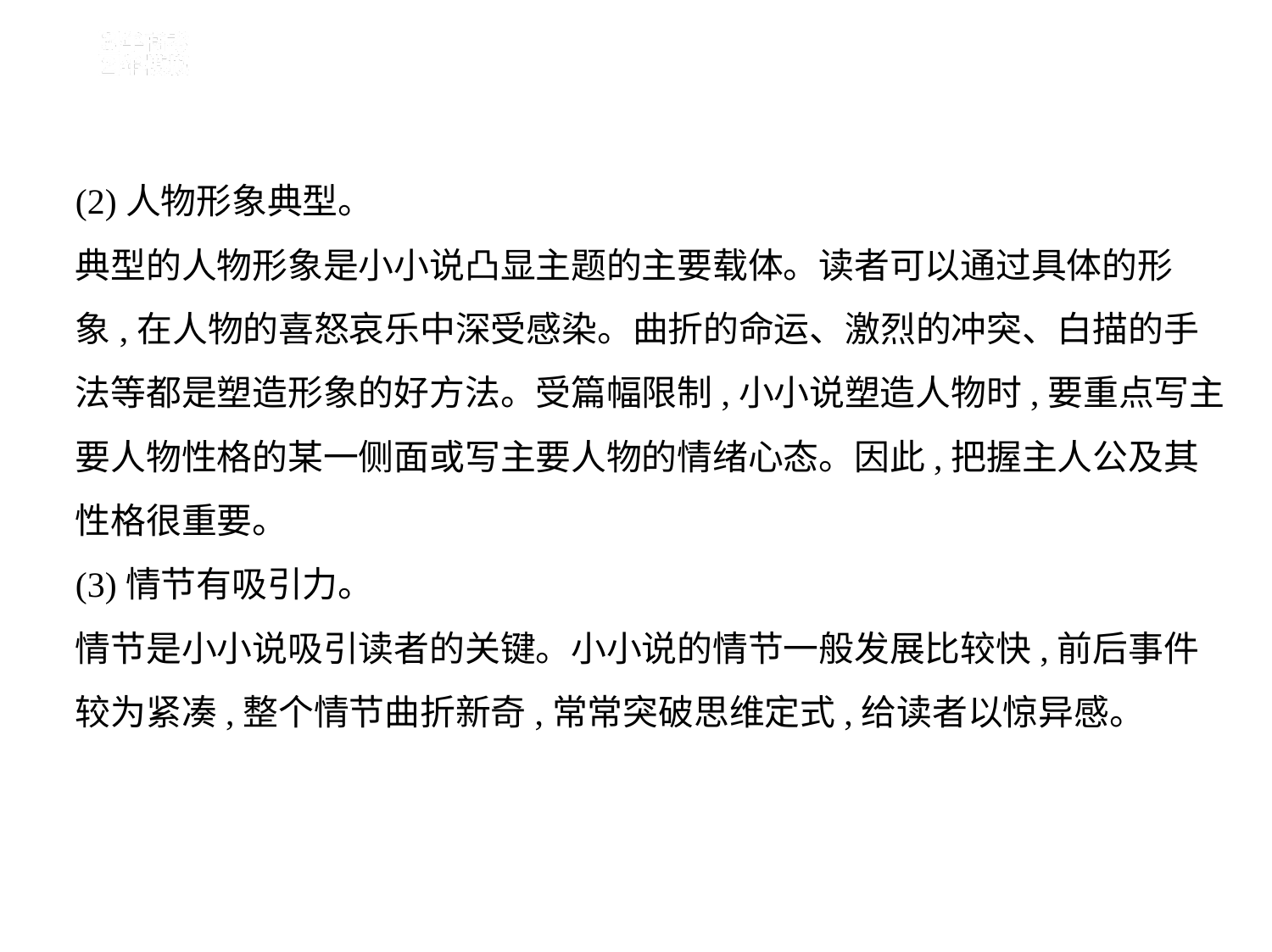

(2)人物形象典型。
典型的人物形象是小小说凸显主题的主要载体。读者可以通过具体的形
象,在人物的喜怒哀乐中深受感染。曲折的命运、激烈的冲突、白描的手
法等都是塑造形象的好方法。受篇幅限制,小小说塑造人物时,要重点写主
要人物性格的某一侧面或写主要人物的情绪心态。因此,把握主人公及其
性格很重要。
(3)情节有吸引力。
情节是小小说吸引读者的关键。小小说的情节一般发展比较快,前后事件
较为紧凑,整个情节曲折新奇,常常突破思维定式,给读者以惊异感。